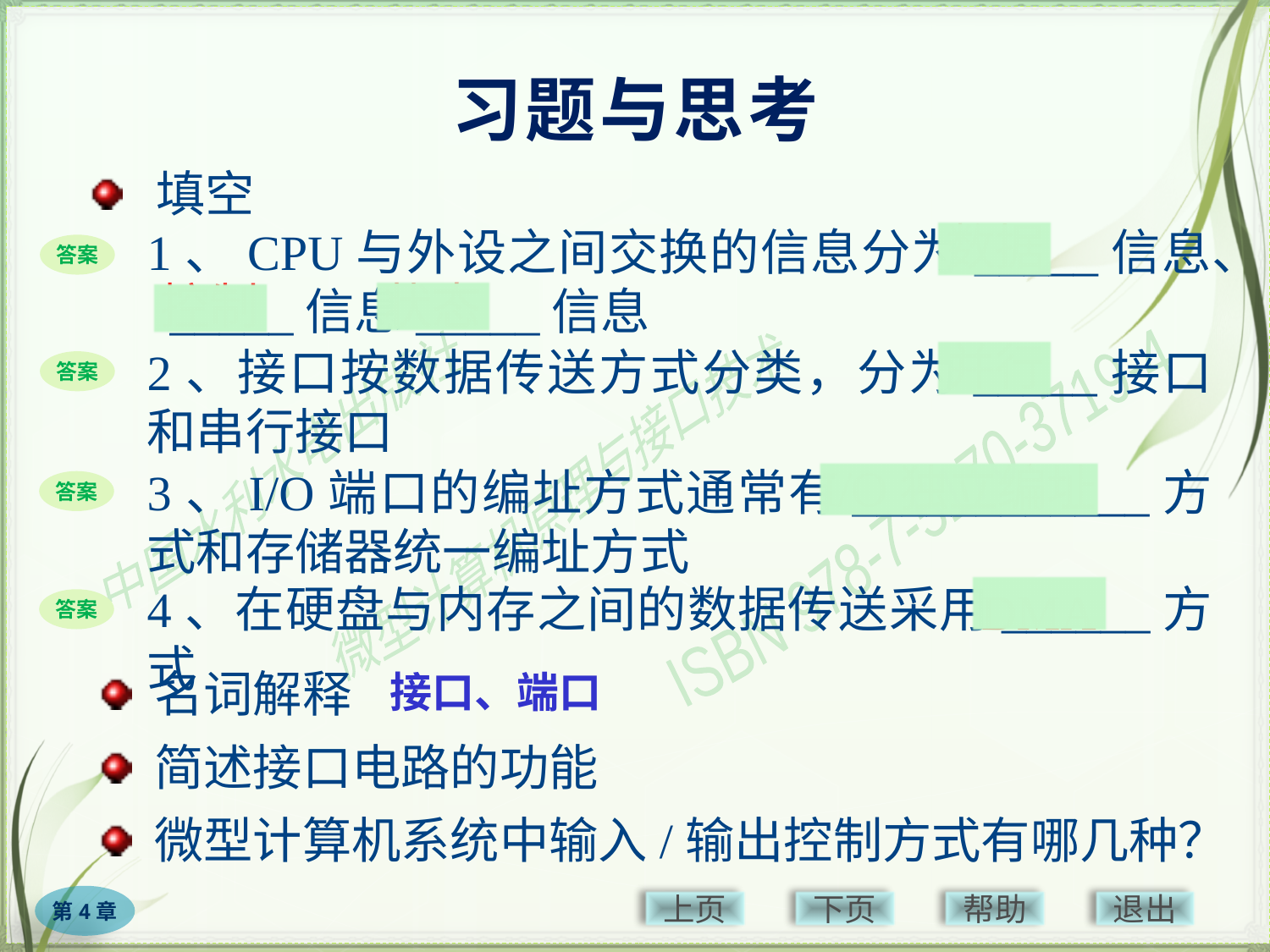

# 习题与思考
  填空
数据
1、CPU与外设之间交换的信息分为_____信息、 _____信息_____信息

答案
状态
控制

并行
2、接口按数据传送方式分类，分为_____接口和串行接口

答案
I/O独立编址
3、I/O端口的编址方式通常有____________方式和存储器统一编址方式

答案
4、在硬盘与内存之间的数据传送采用______方式
DMA

答案
 名词解释
接口、端口
 简述接口电路的功能
 微型计算机系统中输入/输出控制方式有哪几种？